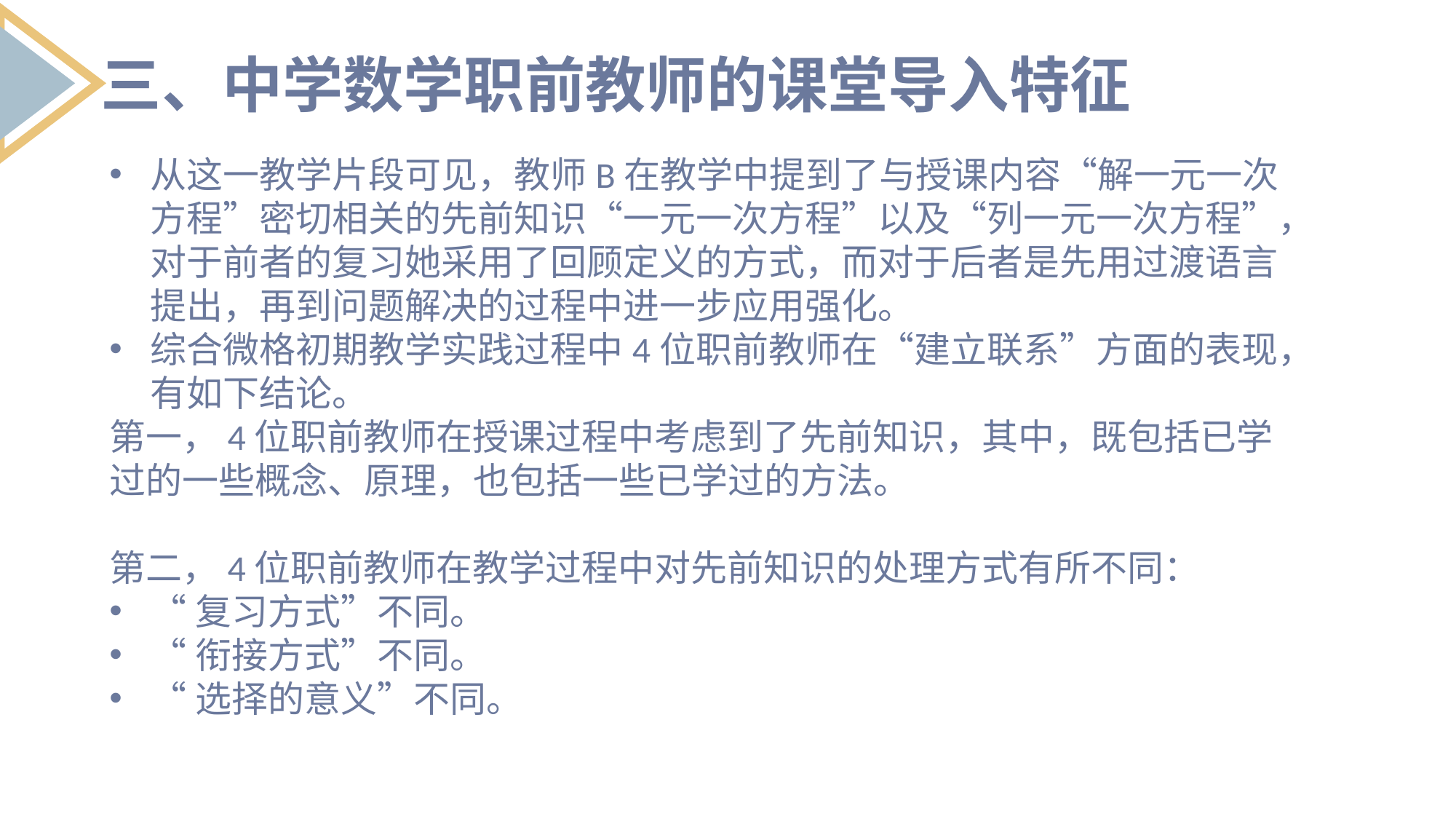

三、中学数学职前教师的课堂导入特征

从这一教学片段可见，教师B在教学中提到了与授课内容“解一元一次方程”密切相关的先前知识“一元一次方程”以及“列一元一次方程”，对于前者的复习她采用了回顾定义的方式，而对于后者是先用过渡语言提出，再到问题解决的过程中进一步应用强化。
综合微格初期教学实践过程中4位职前教师在“建立联系”方面的表现，有如下结论。
第一，4位职前教师在授课过程中考虑到了先前知识，其中，既包括已学过的一些概念、原理，也包括一些已学过的方法。

第二，4位职前教师在教学过程中对先前知识的处理方式有所不同：
“复习方式”不同。
“衔接方式”不同。
“选择的意义”不同。